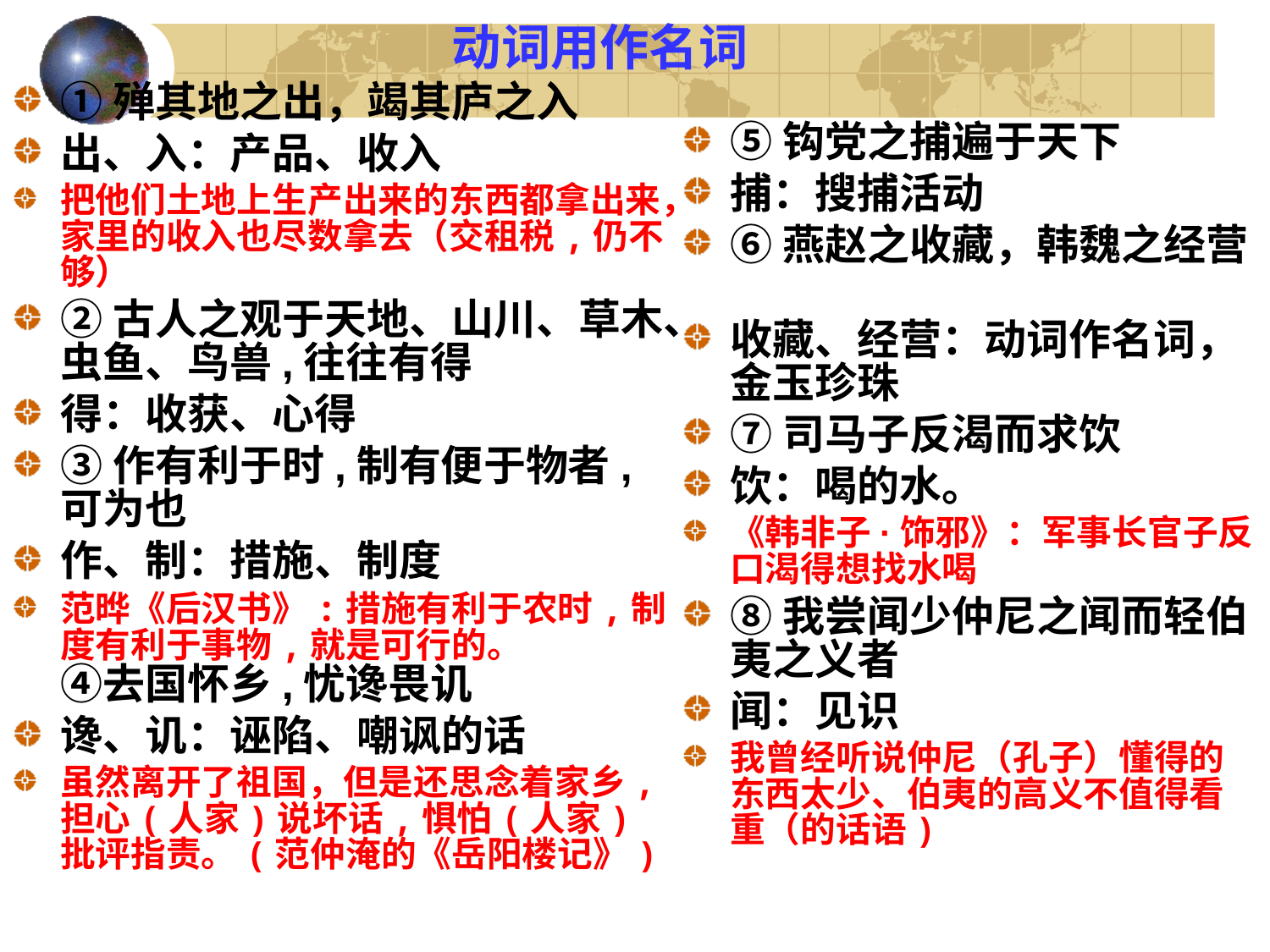

# 动词用作名词
①殚其地之出，竭其庐之入
出、入：产品、收入
把他们土地上生产出来的东西都拿出来，家里的收入也尽数拿去（交租税,仍不够）
②古人之观于天地、山川、草木、虫鱼、鸟兽,往往有得
得：收获、心得
③作有利于时,制有便于物者,可为也
作、制：措施、制度
范晔《后汉书》:措施有利于农时,制度有利于事物,就是可行的。
④去国怀乡,忧谗畏讥
谗、讥：诬陷、嘲讽的话
虽然离开了祖国，但是还思念着家乡,担心(人家)说坏话,惧怕(人家)批评指责。(范仲淹的《岳阳楼记》)

⑤钩党之捕遍于天下
捕：搜捕活动
⑥燕赵之收藏，韩魏之经营
收藏、经营：动词作名词，金玉珍珠
⑦司马子反渴而求饮
饮：喝的水。
《韩非子·饰邪》：军事长官子反口渴得想找水喝
⑧我尝闻少仲尼之闻而轻伯夷之义者
闻：见识
我曾经听说仲尼（孔子）懂得的东西太少、伯夷的高义不值得看重（的话语)